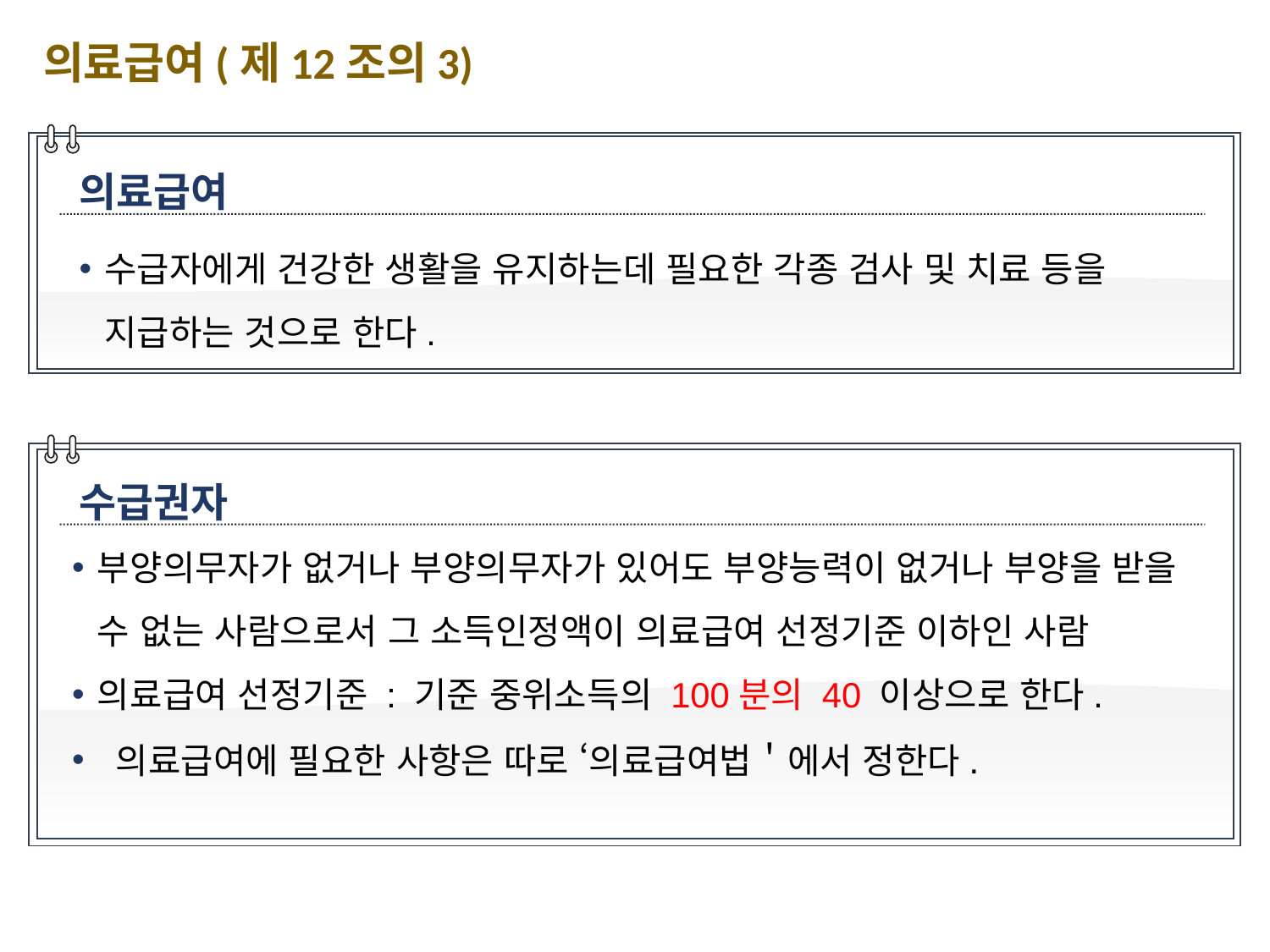

의료급여(제12조의3)

의료급여

수급자에게 건강한 생활을 유지하는데 필요한 각종 검사 및 치료 등을 지급하는 것으로 한다.

수급권자
부양의무자가 없거나 부양의무자가 있어도 부양능력이 없거나 부양을 받을 수 없는 사람으로서 그 소득인정액이 의료급여 선정기준 이하인 사람
의료급여 선정기준 : 기준 중위소득의 100분의 40 이상으로 한다.
 의료급여에 필요한 사항은 따로 ‘의료급여법＇에서 정한다.